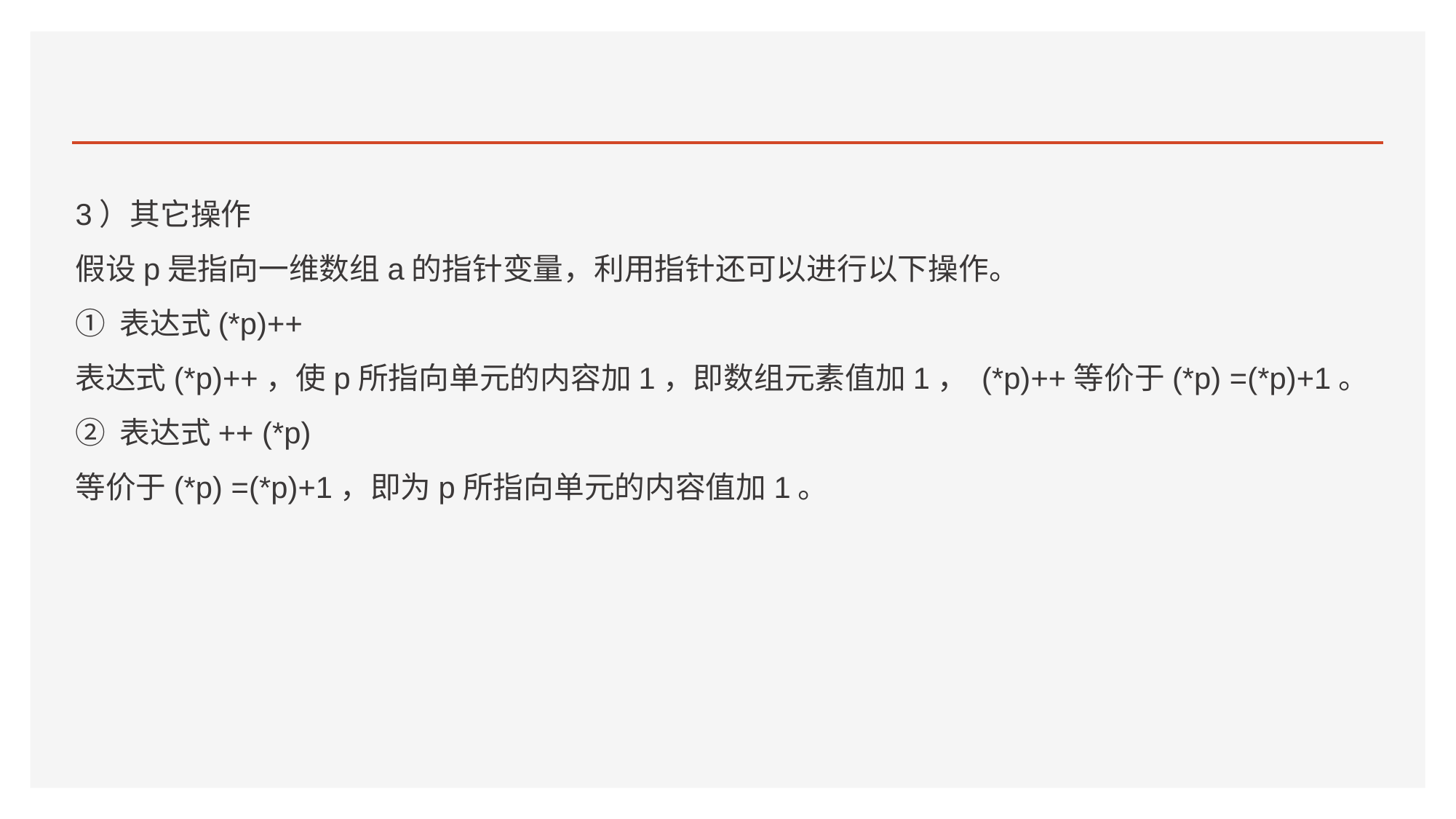

#
3）其它操作
假设p是指向一维数组a的指针变量，利用指针还可以进行以下操作。
① 表达式(*p)++
表达式(*p)++，使p所指向单元的内容加1，即数组元素值加1， (*p)++等价于(*p) =(*p)+1。
② 表达式++ (*p)
等价于(*p) =(*p)+1，即为p所指向单元的内容值加1。